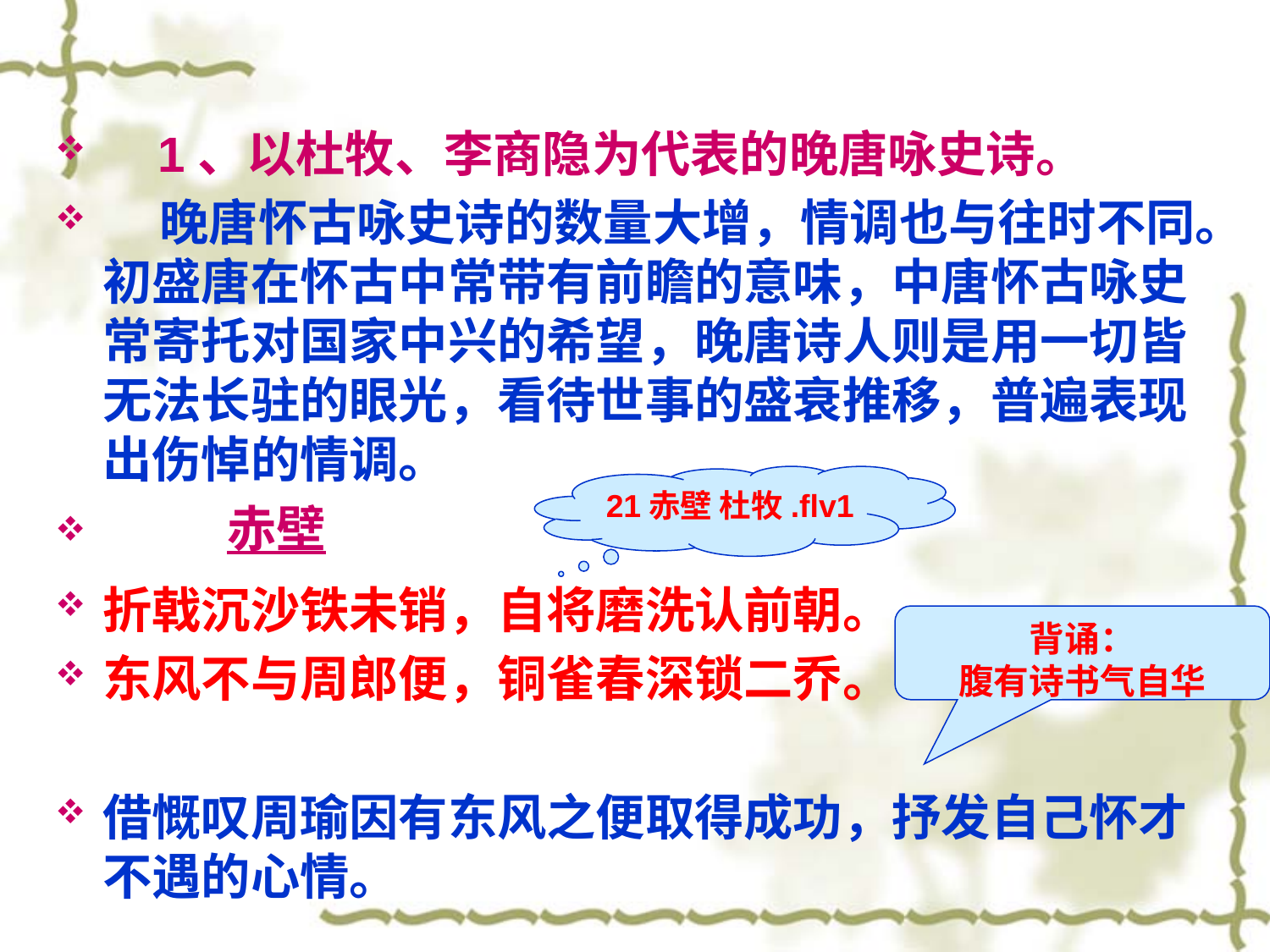

#
    1、以杜牧、李商隐为代表的晚唐咏史诗。
    晚唐怀古咏史诗的数量大增，情调也与往时不同。初盛唐在怀古中常带有前瞻的意味，中唐怀古咏史常寄托对国家中兴的希望，晚唐诗人则是用一切皆无法长驻的眼光，看待世事的盛衰推移，普遍表现出伤悼的情调。
          赤壁
折戟沉沙铁未销，自将磨洗认前朝。
东风不与周郎便，铜雀春深锁二乔。

借慨叹周瑜因有东风之便取得成功，抒发自己怀才不遇的心情。

21赤壁 杜牧.flv1
背诵：
腹有诗书气自华